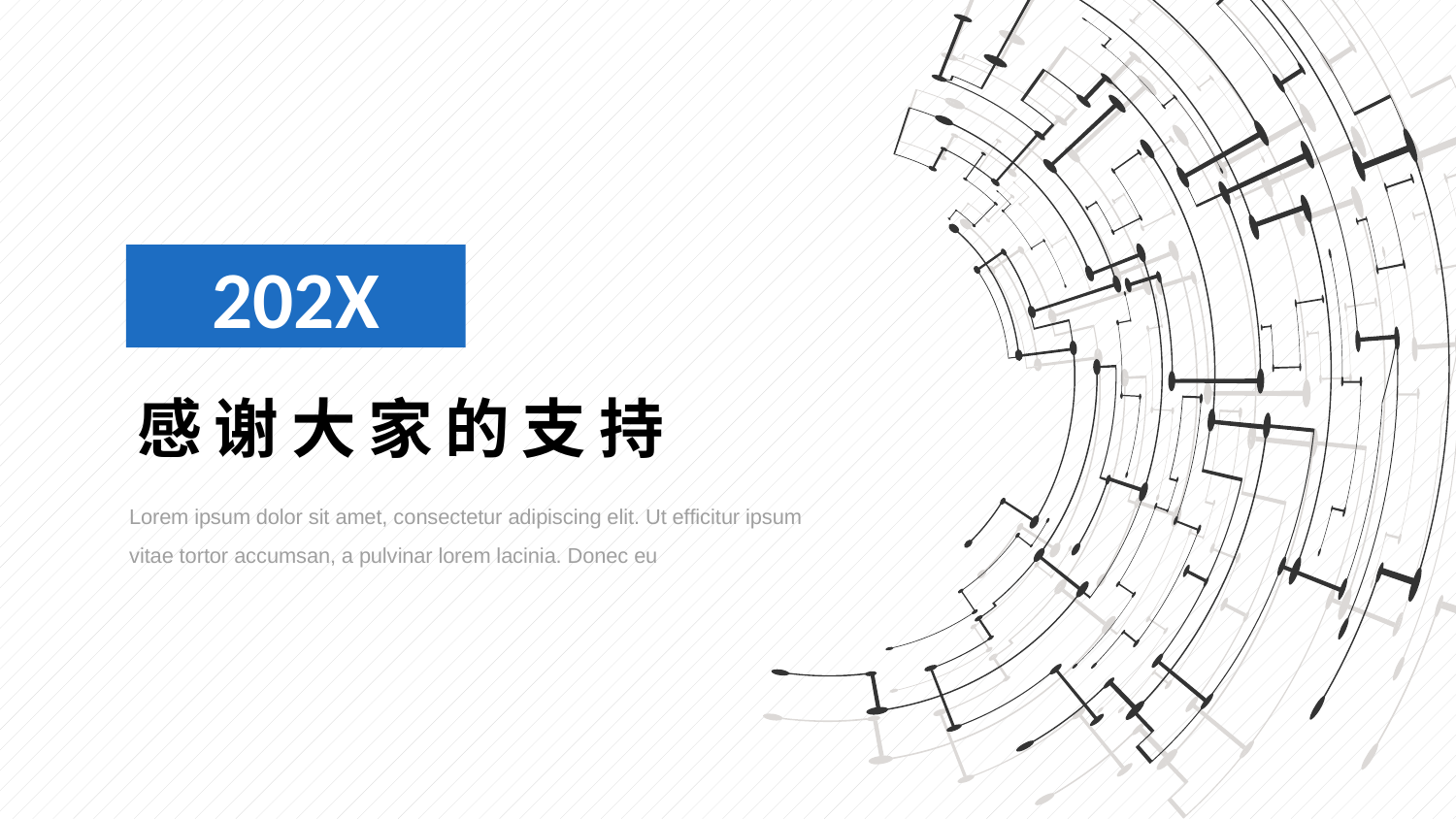

202X
感谢大家的支持
Lorem ipsum dolor sit amet, consectetur adipiscing elit. Ut efficitur ipsum vitae tortor accumsan, a pulvinar lorem lacinia. Donec eu